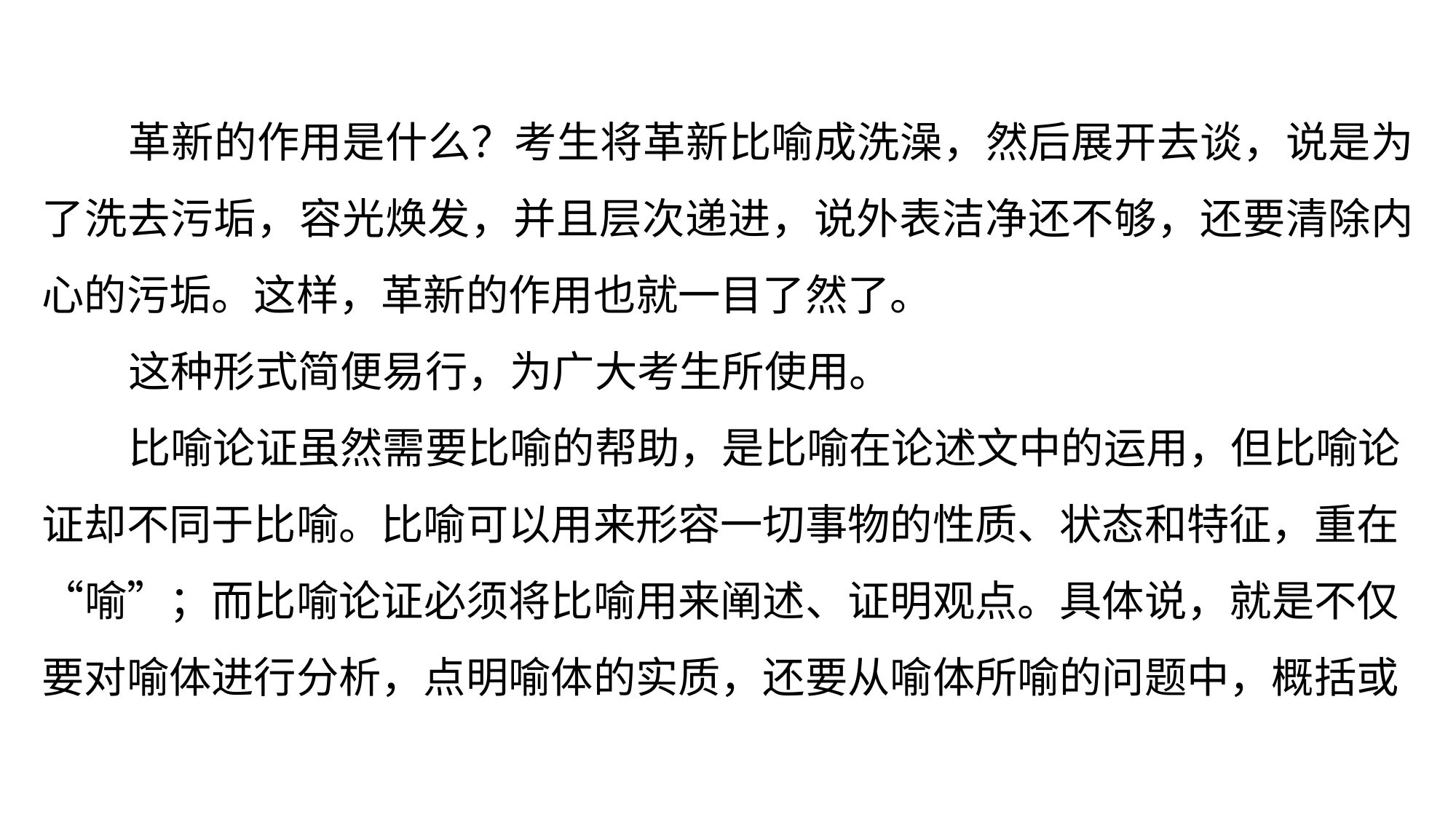

革新的作用是什么？考生将革新比喻成洗澡，然后展开去谈，说是为了洗去污垢，容光焕发，并且层次递进，说外表洁净还不够，还要清除内心的污垢。这样，革新的作用也就一目了然了。
这种形式简便易行，为广大考生所使用。
比喻论证虽然需要比喻的帮助，是比喻在论述文中的运用，但比喻论证却不同于比喻。比喻可以用来形容一切事物的性质、状态和特征，重在“喻”；而比喻论证必须将比喻用来阐述、证明观点。具体说，就是不仅要对喻体进行分析，点明喻体的实质，还要从喻体所喻的问题中，概括或